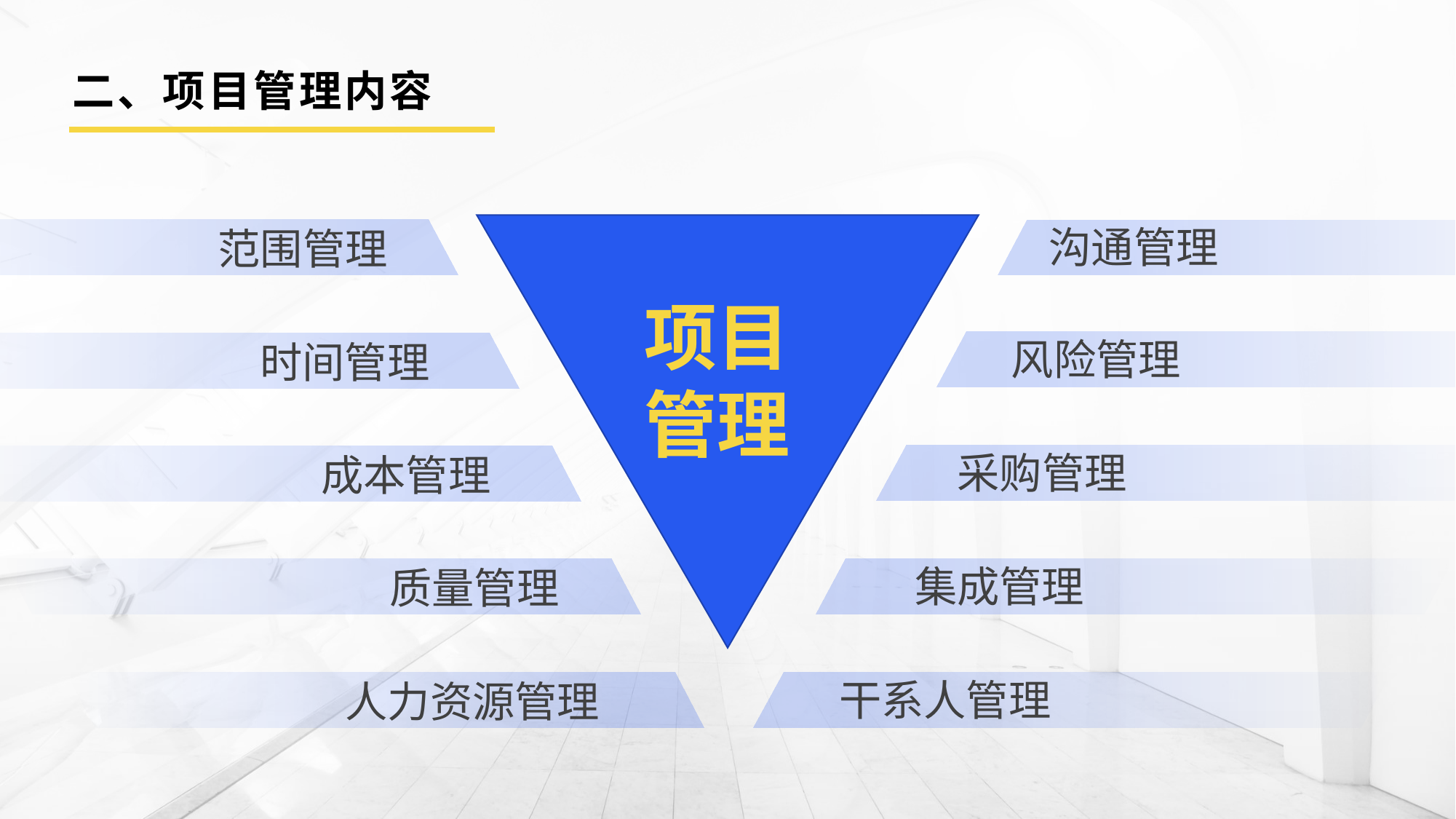

# 二、项目管理内容
沟通管理
范围管理

项目
管理
风险管理
时间管理

采购管理
成本管理

集成管理
质量管理

干系人管理
人力资源管理